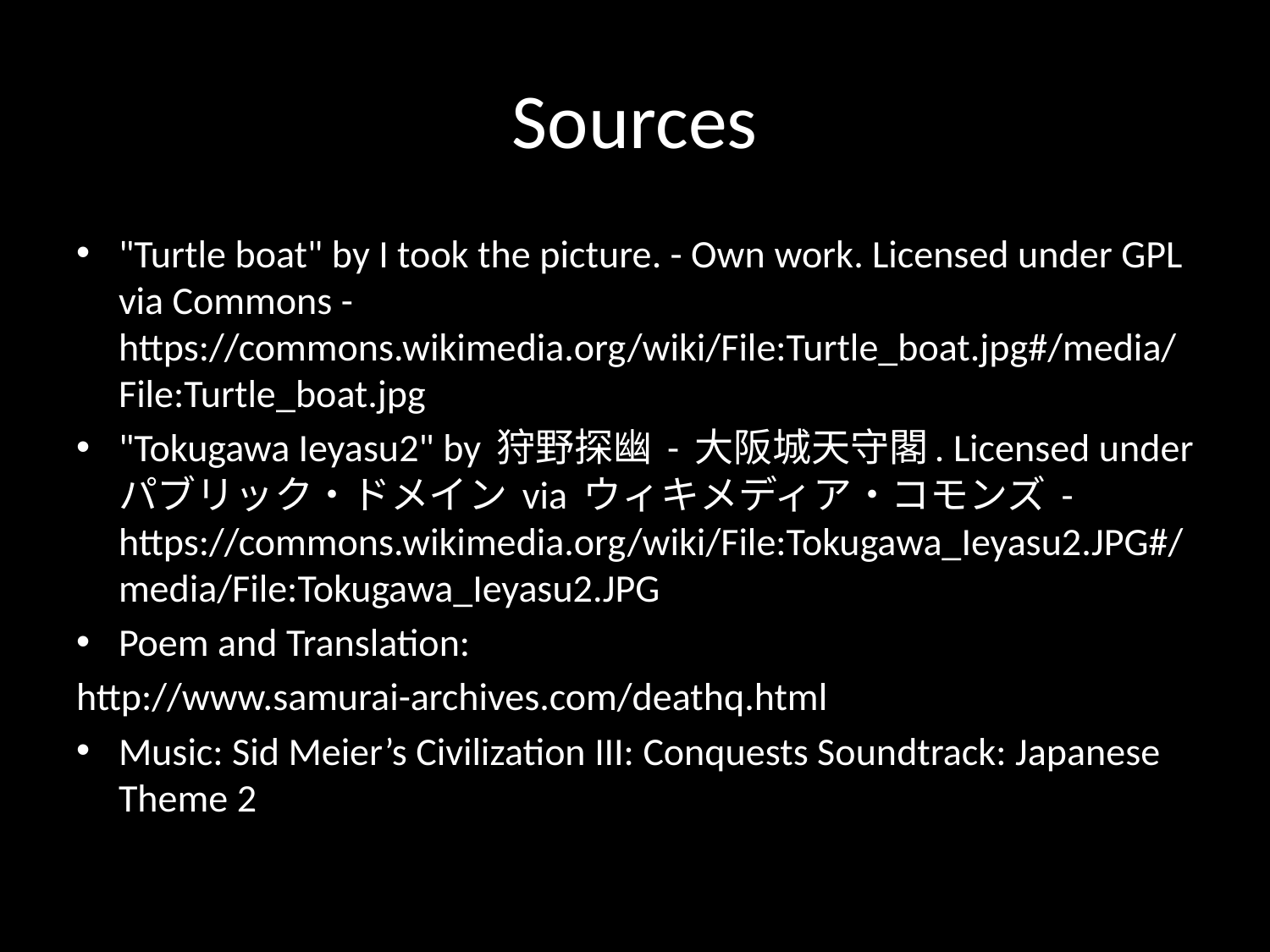

# Sources
"Turtle boat" by I took the picture. - Own work. Licensed under GPL via Commons - https://commons.wikimedia.org/wiki/File:Turtle_boat.jpg#/media/File:Turtle_boat.jpg
"Tokugawa Ieyasu2" by 狩野探幽 - 大阪城天守閣. Licensed under パブリック・ドメイン via ウィキメディア・コモンズ - https://commons.wikimedia.org/wiki/File:Tokugawa_Ieyasu2.JPG#/media/File:Tokugawa_Ieyasu2.JPG
Poem and Translation:
http://www.samurai-archives.com/deathq.html
Music: Sid Meier’s Civilization III: Conquests Soundtrack: Japanese Theme 2